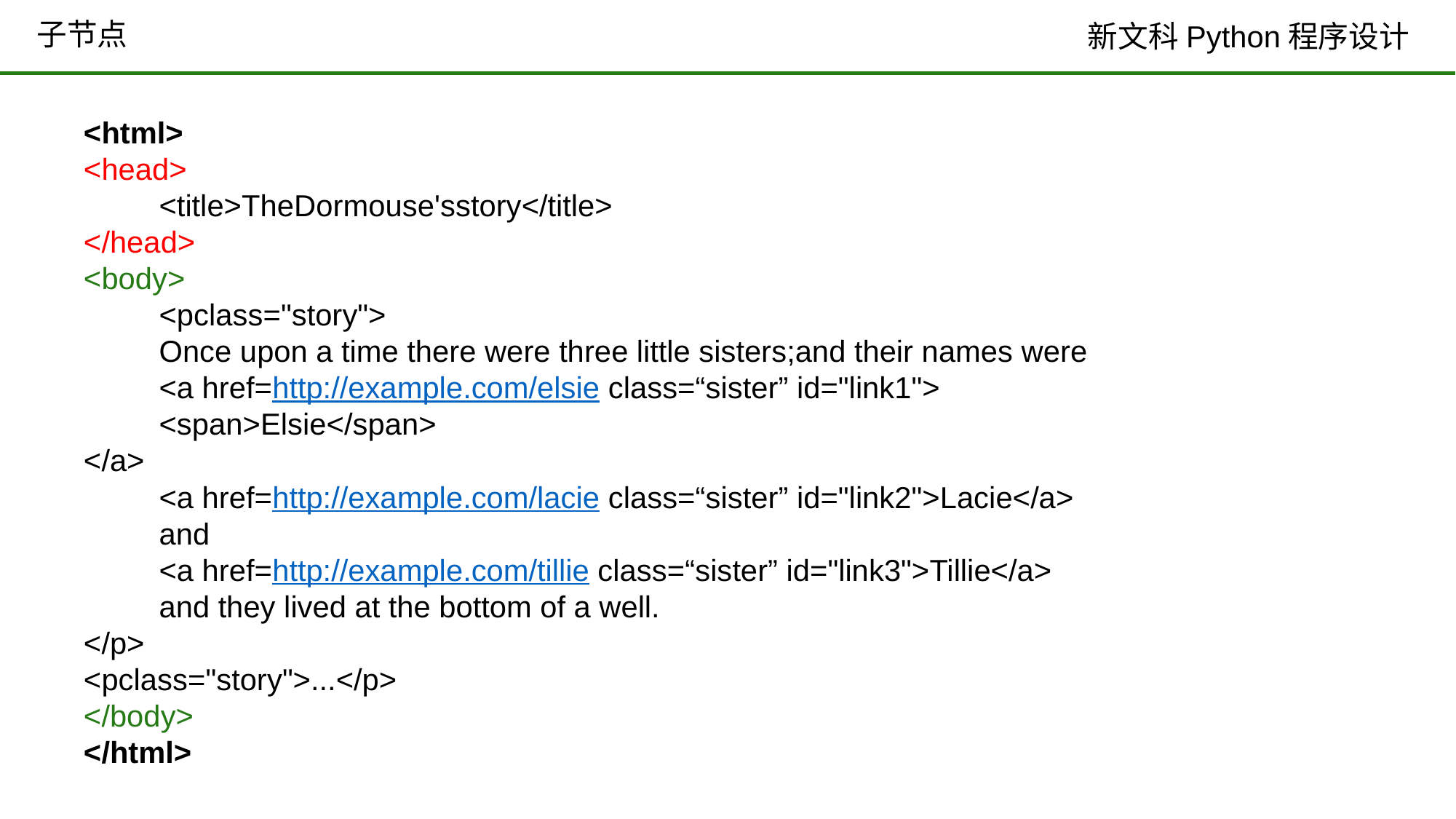

# 子节点
<html>
<head>
         <title>TheDormouse'sstory</title>
</head>
<body>
         <pclass="story">
         Once upon a time there were three little sisters;and their names were
         <a href=http://example.com/elsie class=“sister” id="link1">
         <span>Elsie</span>
</a>
         <a href=http://example.com/lacie class=“sister” id="link2">Lacie</a>
         and
         <a href=http://example.com/tillie class=“sister” id="link3">Tillie</a>
         and they lived at the bottom of a well.
</p>
<pclass="story">...</p>
</body>
</html>